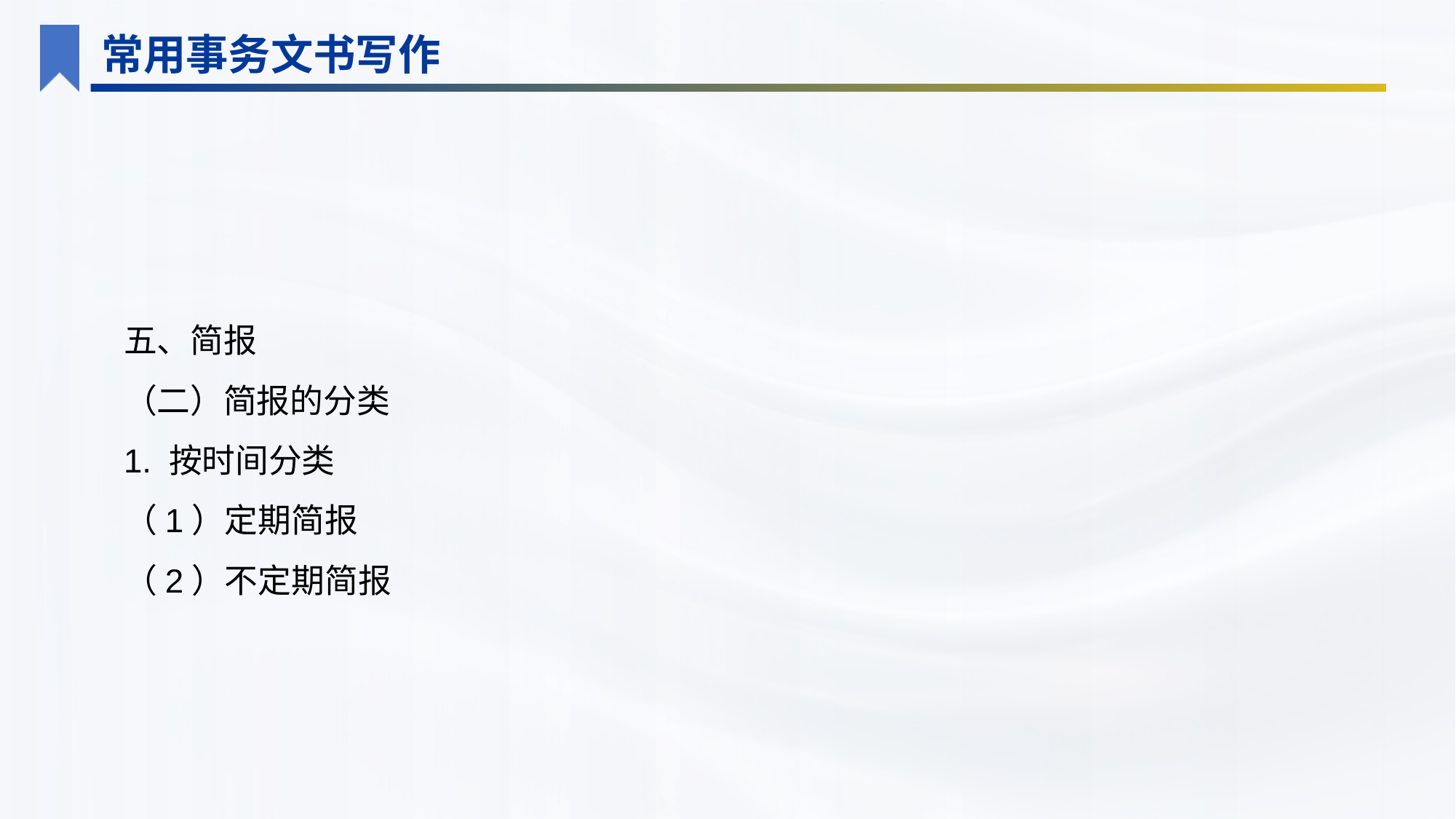

常用事务文书写作
五、简报
（二）简报的分类
1. 按时间分类
（1）定期简报
（2）不定期简报